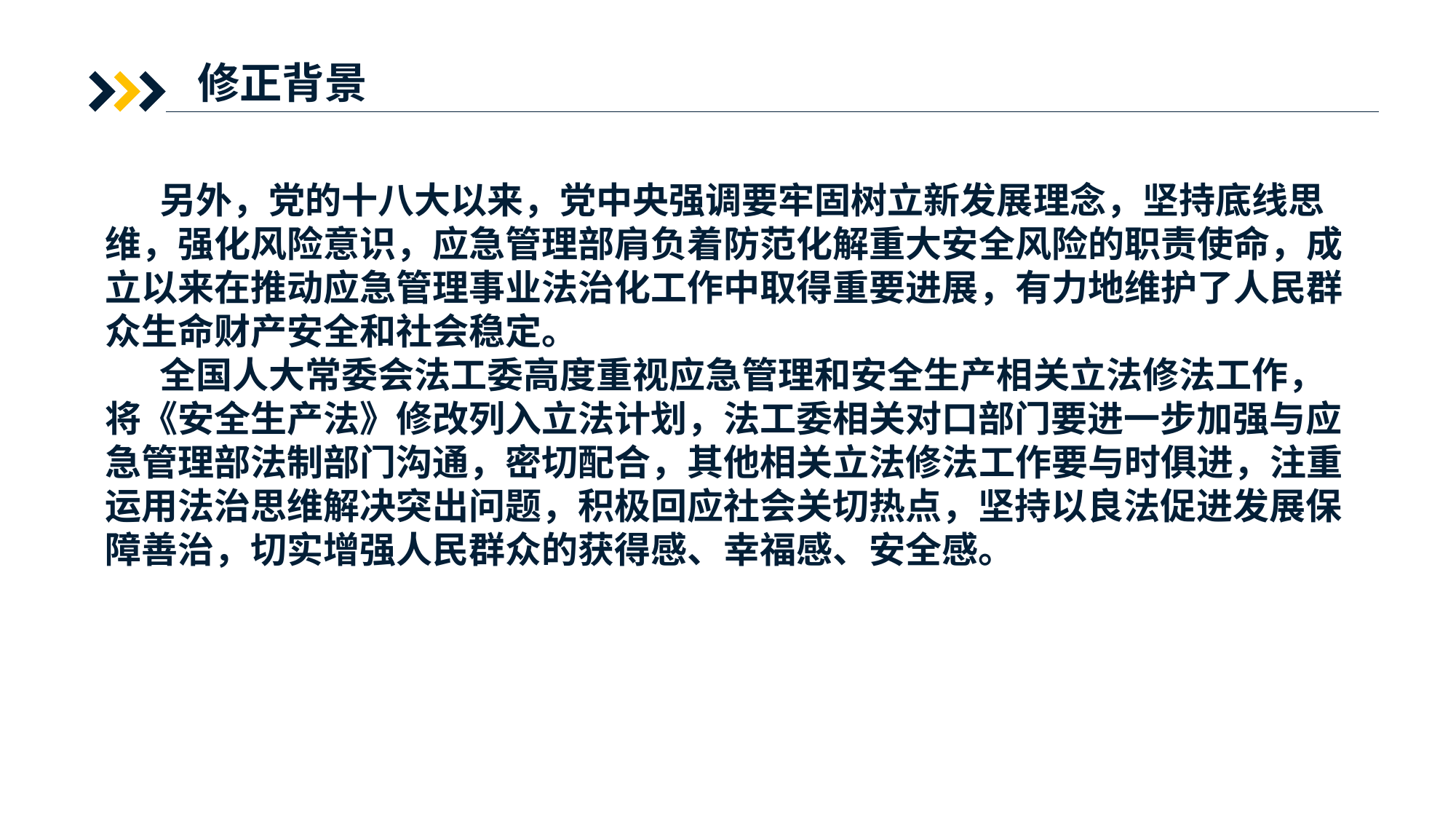

修正背景

另外，党的十八大以来，党中央强调要牢固树立新发展理念，坚持底线思维，强化风险意识，应急管理部肩负着防范化解重大安全风险的职责使命，成立以来在推动应急管理事业法治化工作中取得重要进展，有力地维护了人民群众生命财产安全和社会稳定。
全国人大常委会法工委高度重视应急管理和安全生产相关立法修法工作，将《安全生产法》修改列入立法计划，法工委相关对口部门要进一步加强与应急管理部法制部门沟通，密切配合，其他相关立法修法工作要与时俱进，注重运用法治思维解决突出问题，积极回应社会关切热点，坚持以良法促进发展保障善治，切实增强人民群众的获得感、幸福感、安全感。